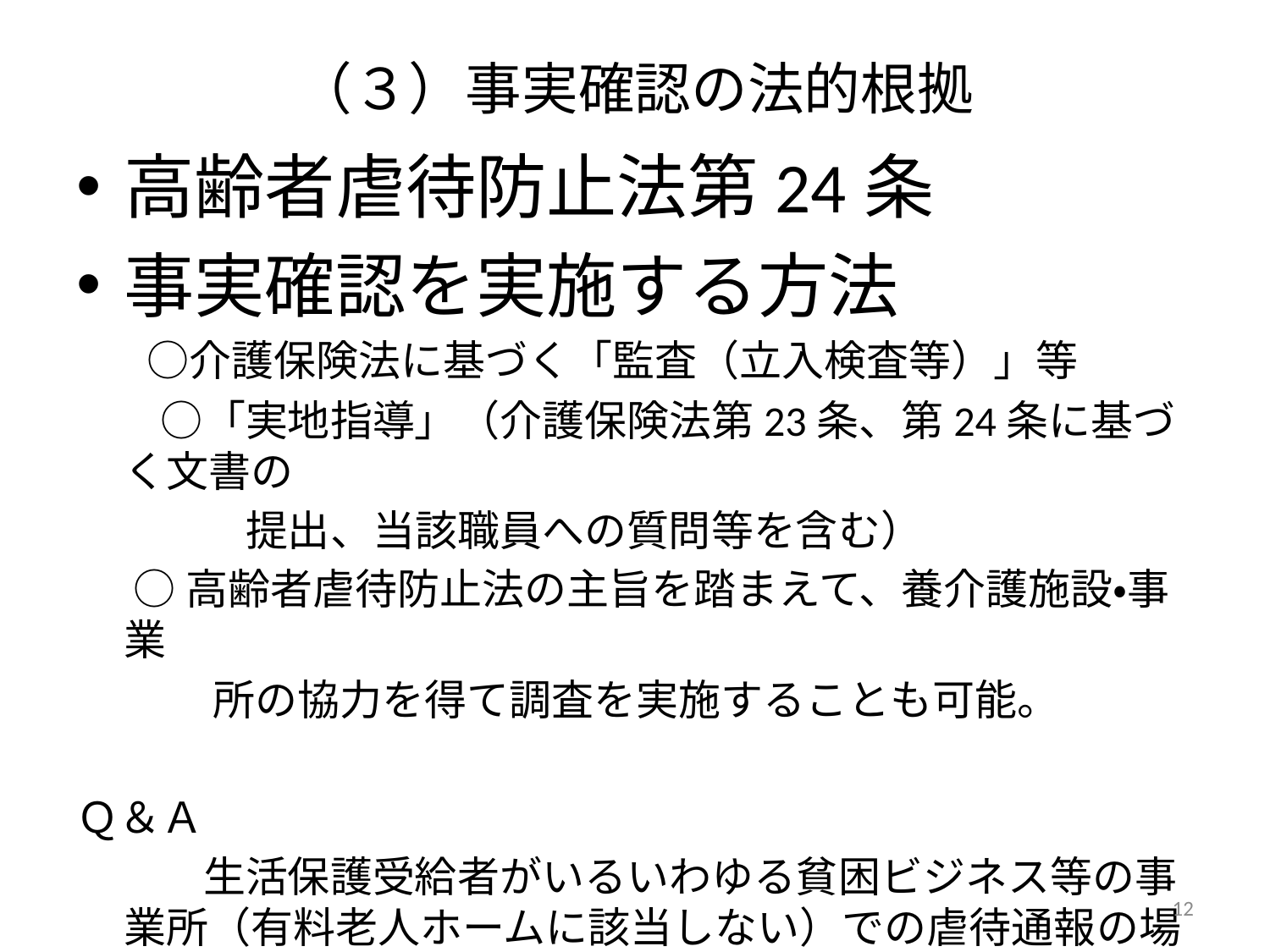

# （３）事実確認の法的根拠
高齢者虐待防止法第24条
事実確認を実施する方法
　   ○介護保険法に基づく「監査（立入検査等）」等
　　○「実地指導」（介護保険法第23条、第24条に基づく文書の
　　　　提出、当該職員への質問等を含む）
      ○高齢者虐待防止法の主旨を踏まえて、養介護施設・事業
　　　 所の協力を得て調査を実施することも可能。

Ｑ＆Ａ
　　　生活保護受給者がいるいわゆる貧困ビジネス等の事業所（有料老人ホームに該当しない）での虐待通報の場合に生活保護法による立入検査可能か（手引きP86　Q8）

12